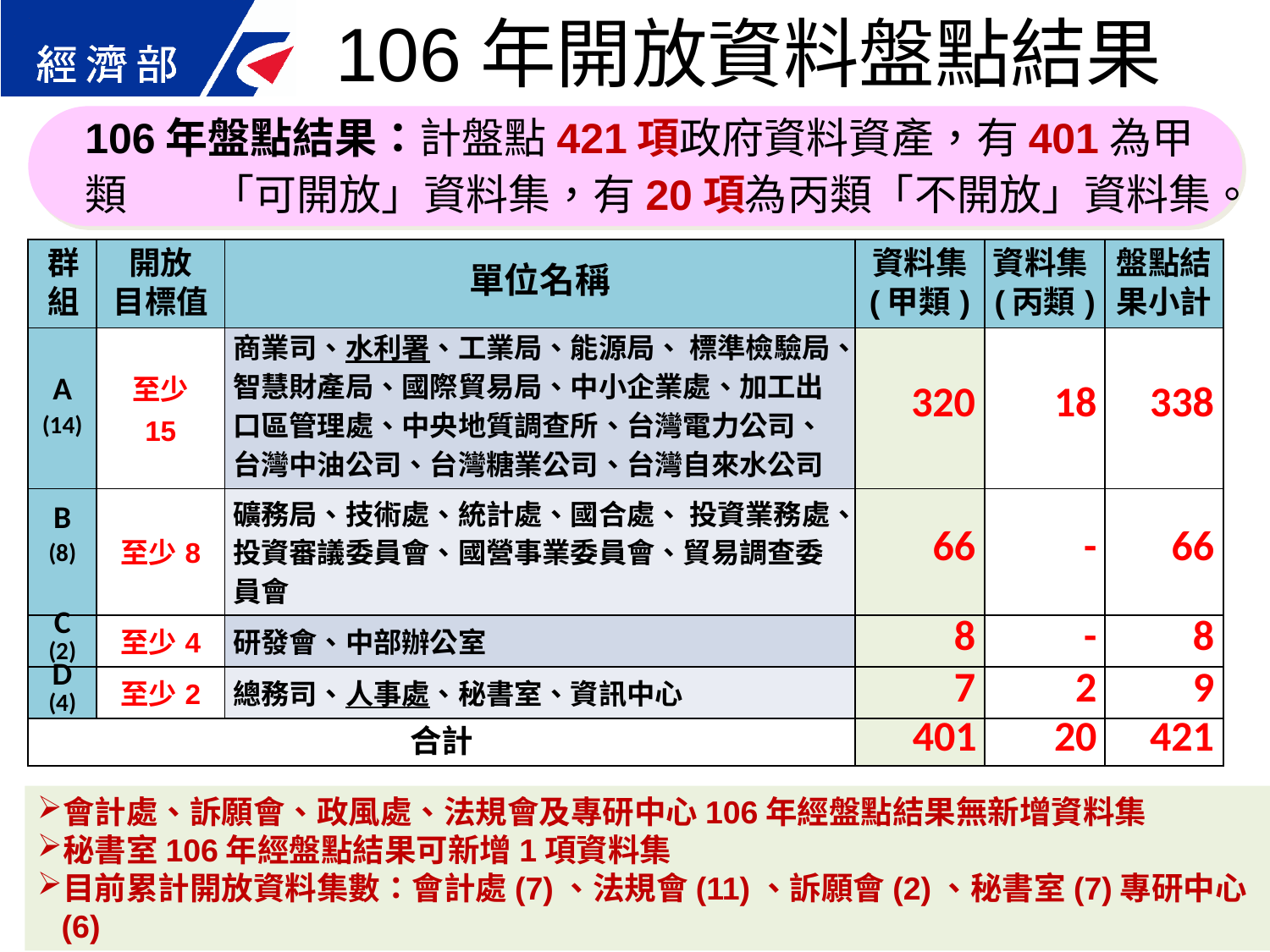

106年開放資料盤點結果
106年盤點結果：計盤點421項政府資料資產，有401為甲類　　「可開放」資料集，有20項為丙類「不開放」資料集。

| 群 組 | 開放 目標值 | 單位名稱 | 資料集 (甲類) | 資料集(丙類) | 盤點結果小計 |
| --- | --- | --- | --- | --- | --- |
| A (14) | 至少 15 | 商業司、水利署、工業局、能源局、 標準檢驗局、智慧財產局、國際貿易局、中小企業處、加工出口區管理處、中央地質調查所、台灣電力公司、台灣中油公司、台灣糖業公司、台灣自來水公司 | 320 | 18 | 338 |
| B (8) | 至少8 | 礦務局、技術處、統計處、國合處、 投資業務處、投資審議委員會、國營事業委員會、貿易調查委員會 | 66 | - | 66 |
| C (2) | 至少4 | 研發會、中部辦公室 | 8 | - | 8 |
| D (4) | 至少2 | 總務司、人事處、秘書室、資訊中心 | 7 | 2 | 9 |
| 合計 |  |  | 401 | 20 | 421 |
會計處、訴願會、政風處、法規會及專研中心106年經盤點結果無新增資料集
秘書室106年經盤點結果可新增1項資料集
目前累計開放資料集數：會計處(7)、法規會(11)、訴願會(2)、秘書室(7)專研中心(6)
22